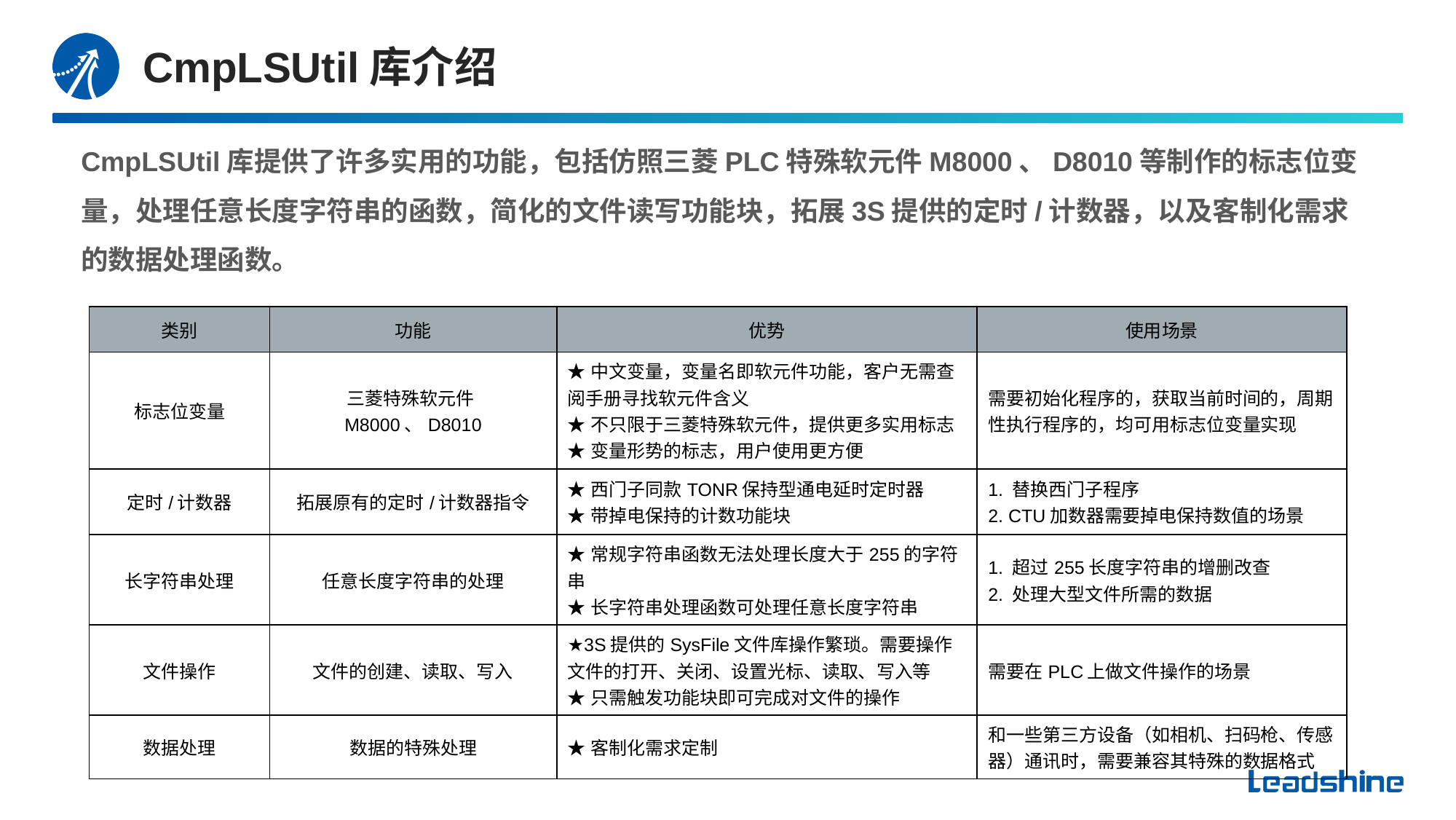

# CmpLSUtil库介绍
CmpLSUtil库提供了许多实用的功能，包括仿照三菱PLC特殊软元件M8000、D8010等制作的标志位变量，处理任意长度字符串的函数，简化的文件读写功能块，拓展3S提供的定时/计数器，以及客制化需求的数据处理函数。
| 类别 | 功能 | 优势 | 使用场景 |
| --- | --- | --- | --- |
| 标志位变量 | 三菱特殊软元件M8000、D8010 | ★中文变量，变量名即软元件功能，客户无需查阅手册寻找软元件含义 ★不只限于三菱特殊软元件，提供更多实用标志 ★变量形势的标志，用户使用更方便 | 需要初始化程序的，获取当前时间的，周期性执行程序的，均可用标志位变量实现 |
| 定时/计数器 | 拓展原有的定时/计数器指令 | ★西门子同款TONR保持型通电延时定时器 ★带掉电保持的计数功能块 | 1. 替换西门子程序 2. CTU加数器需要掉电保持数值的场景 |
| 长字符串处理 | 任意长度字符串的处理 | ★常规字符串函数无法处理长度大于255的字符串 ★长字符串处理函数可处理任意长度字符串 | 1. 超过255长度字符串的增删改查 2. 处理大型文件所需的数据 |
| 文件操作 | 文件的创建、读取、写入 | ★3S提供的SysFile文件库操作繁琐。需要操作文件的打开、关闭、设置光标、读取、写入等 ★只需触发功能块即可完成对文件的操作 | 需要在PLC上做文件操作的场景 |
| 数据处理 | 数据的特殊处理 | ★客制化需求定制 | 和一些第三方设备（如相机、扫码枪、传感器）通讯时，需要兼容其特殊的数据格式 |